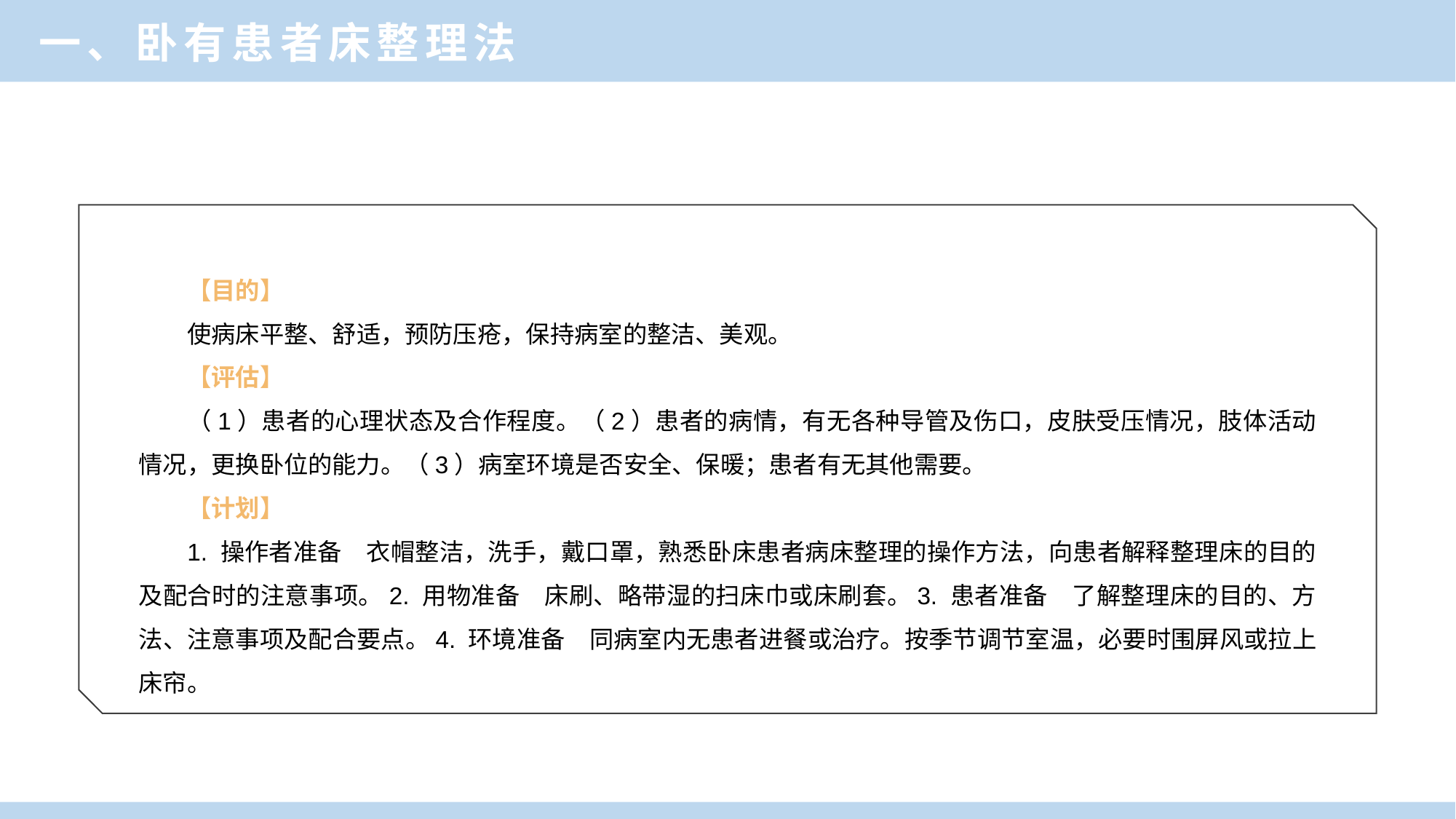

一、卧有患者床整理法

【目的】
使病床平整、舒适，预防压疮，保持病室的整洁、美观。
【评估】
（1）患者的心理状态及合作程度。（2）患者的病情，有无各种导管及伤口，皮肤受压情况，肢体活动情况，更换卧位的能力。（3）病室环境是否安全、保暖；患者有无其他需要。
【计划】
1. 操作者准备　衣帽整洁，洗手，戴口罩，熟悉卧床患者病床整理的操作方法，向患者解释整理床的目的及配合时的注意事项。2. 用物准备　床刷、略带湿的扫床巾或床刷套。3. 患者准备　了解整理床的目的、方法、注意事项及配合要点。4. 环境准备　同病室内无患者进餐或治疗。按季节调节室温，必要时围屏风或拉上床帘。